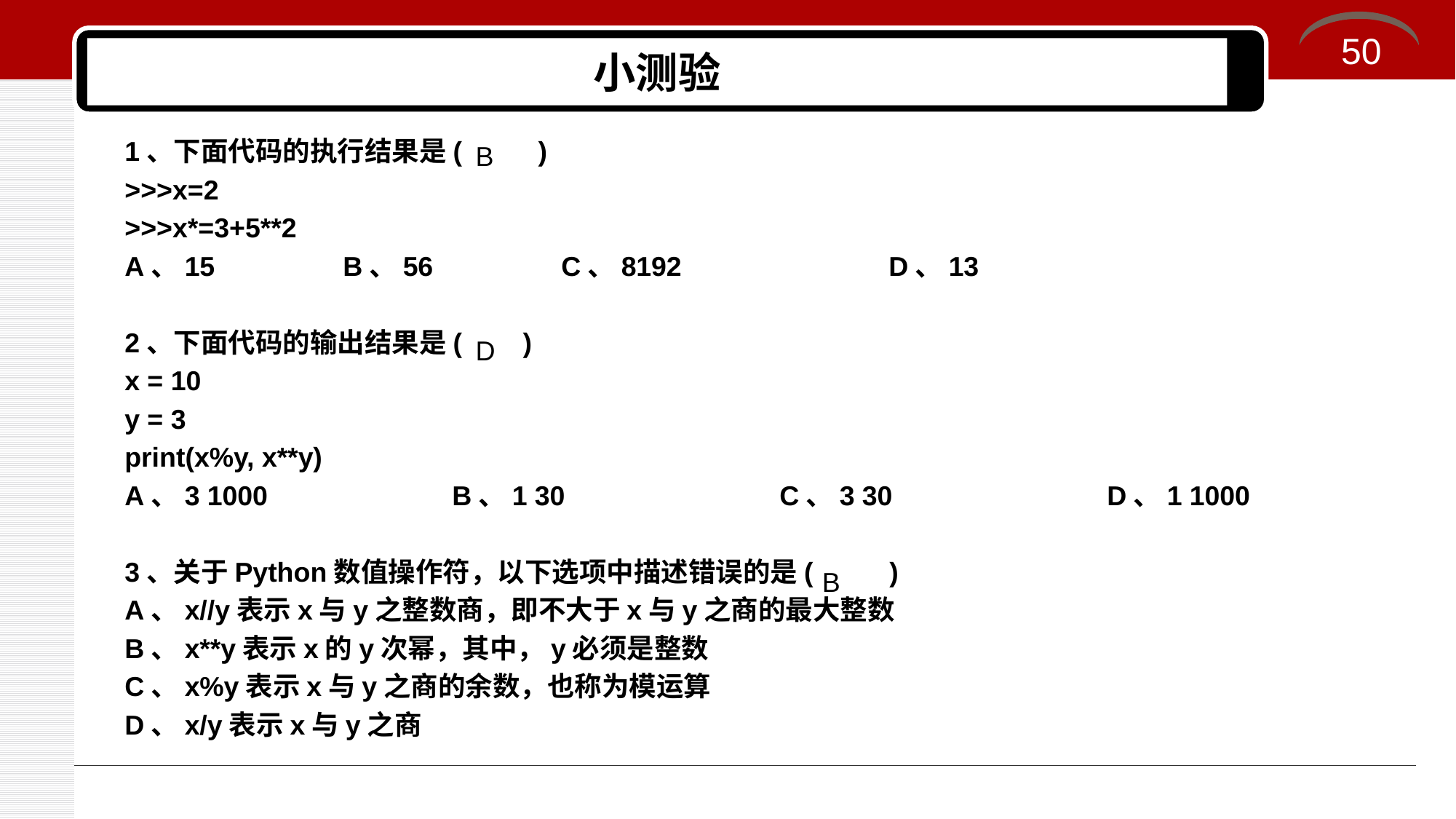

50
# 小测验
1、下面代码的执行结果是(          )
>>>x=2
>>>x*=3+5**2
A、15		B、56		C、8192		D、13

2、下面代码的输出结果是(        )
x = 10
y = 3
print(x%y, x**y)
A、3 1000		B、1 30		C、3 30		D、1 1000

3、关于Python数值操作符，以下选项中描述错误的是(          )
A、x//y表示x与y之整数商，即不大于x与y之商的最大整数
B、x**y表示x的y次幂，其中，y必须是整数
C、x%y表示x与y之商的余数，也称为模运算
D、x/y表示x与y之商
B
D
B